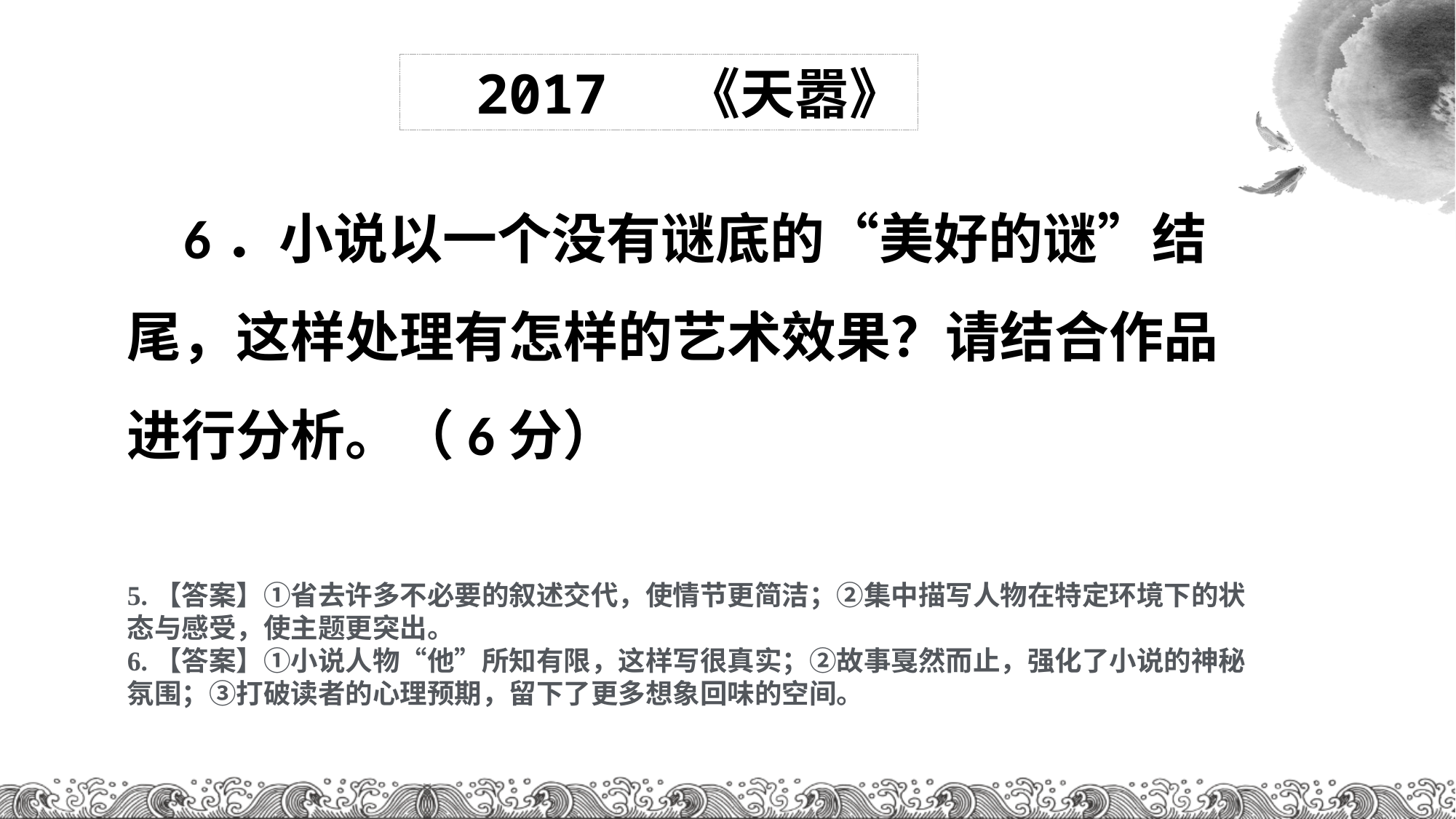

2017  《天嚣》
  6．小说以一个没有谜底的“美好的谜”结尾，这样处理有怎样的艺术效果？请结合作品进行分析。（6分）
5.【答案】①省去许多不必要的叙述交代，使情节更简洁；②集中描写人物在特定环境下的状态与感受，使主题更突出。
6.【答案】①小说人物“他”所知有限，这样写很真实；②故事戛然而止，强化了小说的神秘氛围；③打破读者的心理预期，留下了更多想象回味的空间。